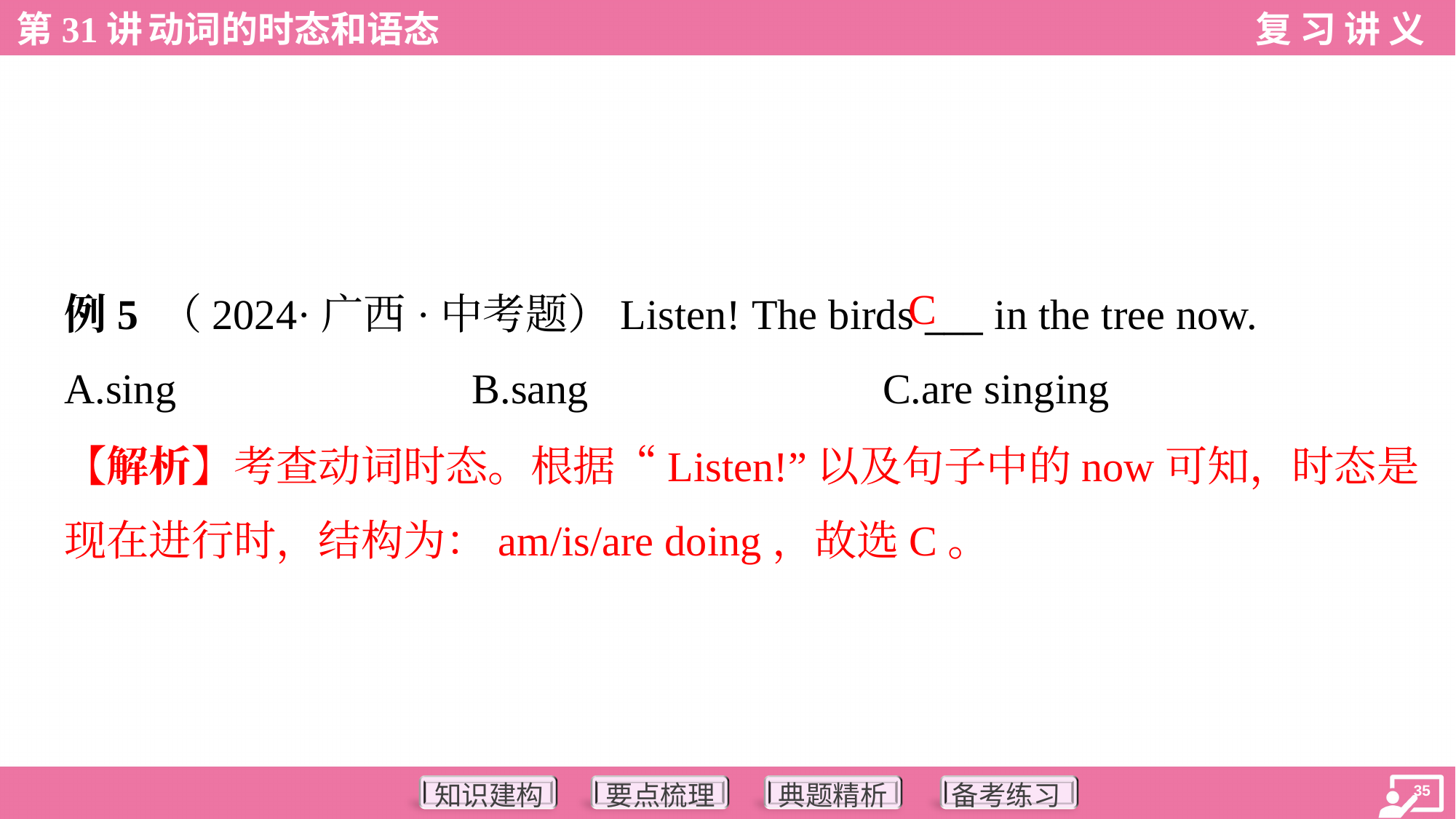

C
例5 （2024·广西·中考题）Listen! The birds ___ in the tree now.
A.sing	B.sang	C.are singing
【解析】考查动词时态。根据“Listen!”以及句子中的now可知，时态是
现在进行时，结构为：am/is/are doing，故选C。